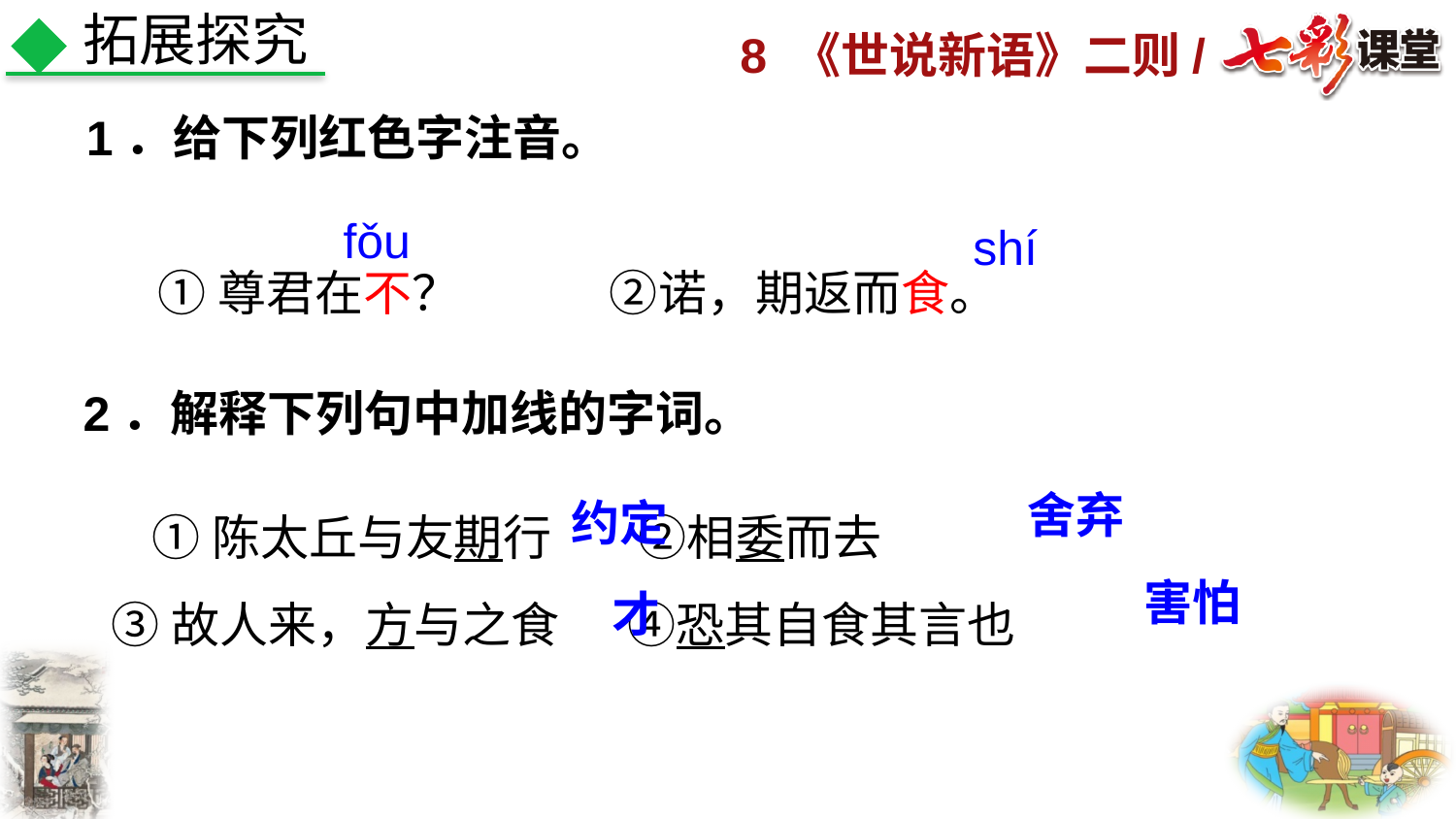

拓展探究

1．给下列红色字注音。
fǒu
 shí
①尊君在不？          ②诺，期返而食。
 2．解释下列句中加线的字词。
    ①陈太丘与友期行        ②相委而去
    ③故人来，方与之食     ④恐其自食其言也
舍弃
约定
害怕
才